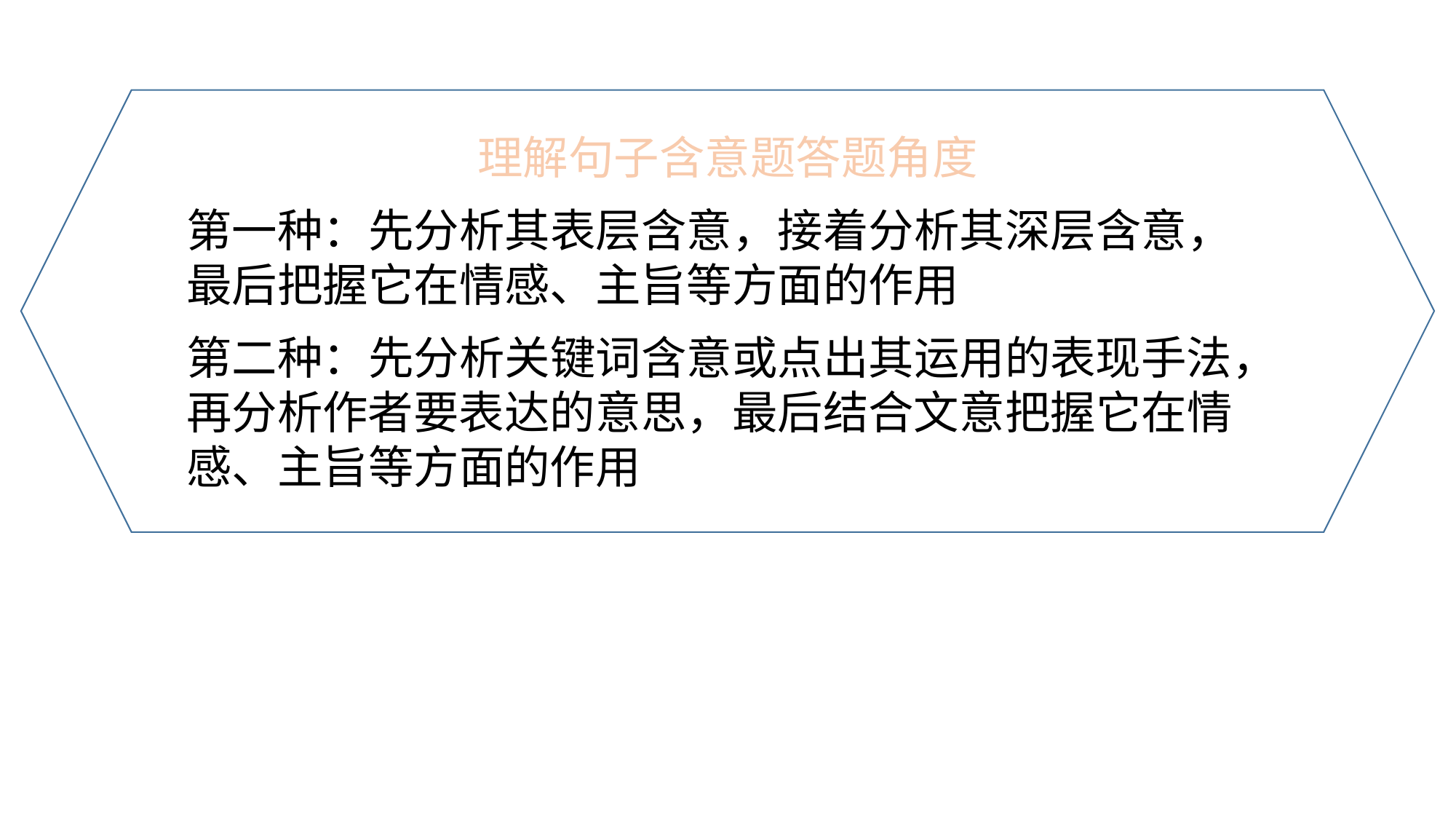

理解句子含意题答题角度
第一种：先分析其表层含意，接着分析其深层含意，最后把握它在情感、主旨等方面的作用
第二种：先分析关键词含意或点出其运用的表现手法，再分析作者要表达的意思，最后结合文意把握它在情感、主旨等方面的作用